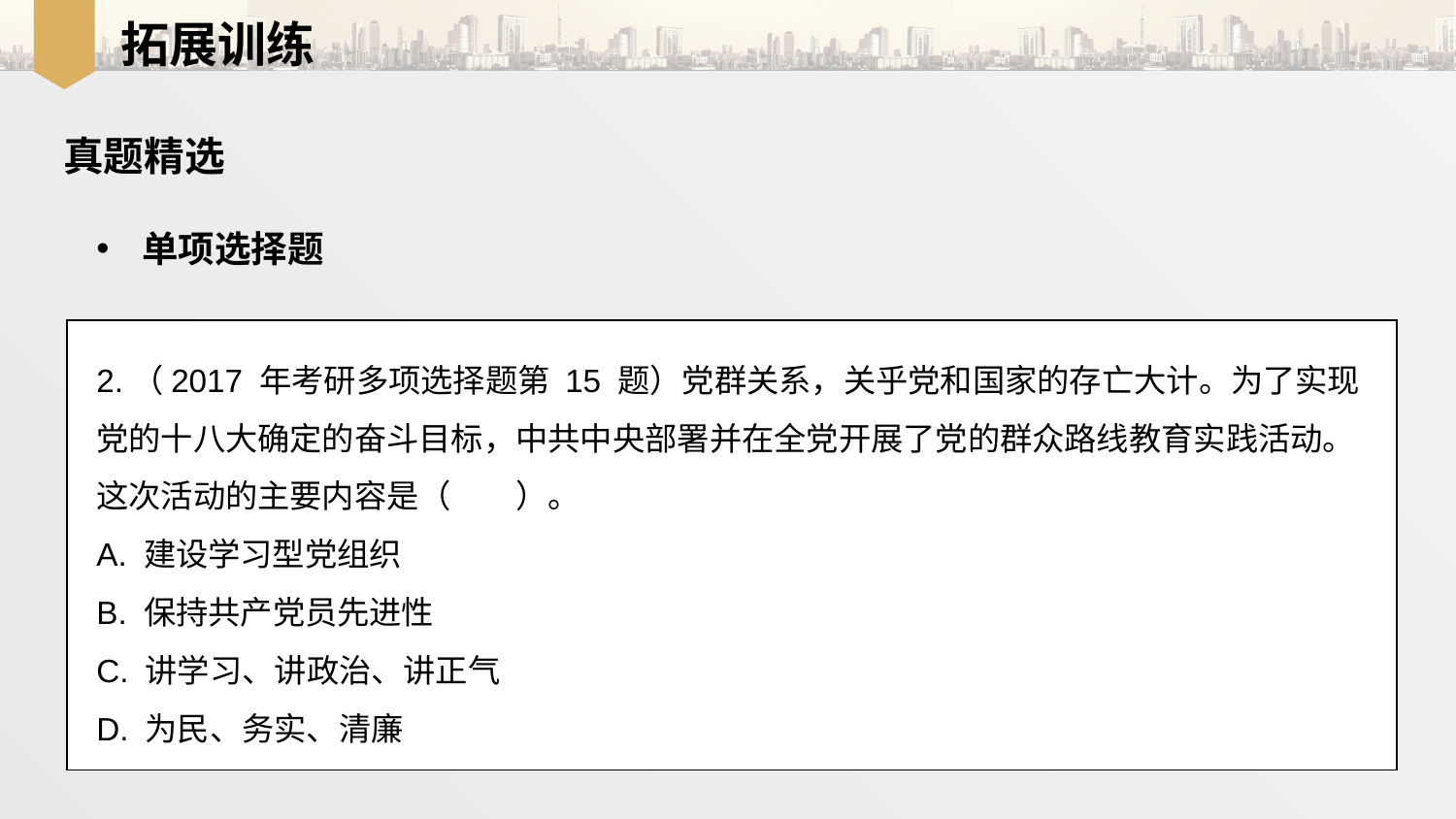

拓展训练
真题精选
单项选择题

2.（2017 年考研多项选择题第 15 题）党群关系，关乎党和国家的存亡大计。为了实现党的十八大确定的奋斗目标，中共中央部署并在全党开展了党的群众路线教育实践活动。这次活动的主要内容是（　　）。
A. 建设学习型党组织
B. 保持共产党员先进性
C. 讲学习、讲政治、讲正气
D. 为民、务实、清廉